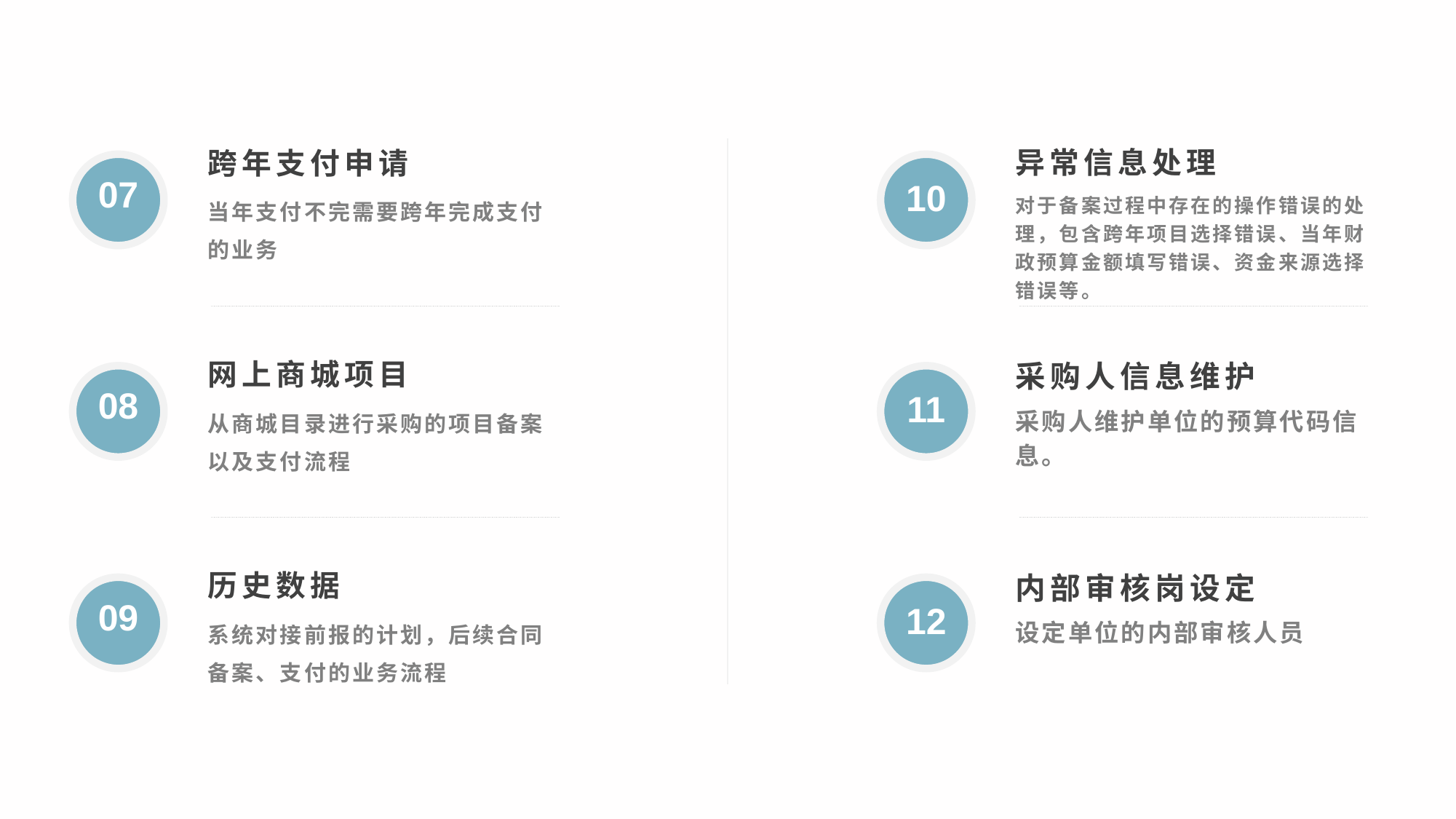

异常信息处理
跨年支付申请

07
10
当年支付不完需要跨年完成支付的业务
对于备案过程中存在的操作错误的处理，包含跨年项目选择错误、当年财政预算金额填写错误、资金来源选择错误等。
网上商城项目
采购人信息维护

08
11
从商城目录进行采购的项目备案以及支付流程
采购人维护单位的预算代码信息。
历史数据
内部审核岗设定

09
12
系统对接前报的计划，后续合同备案、支付的业务流程
设定单位的内部审核人员